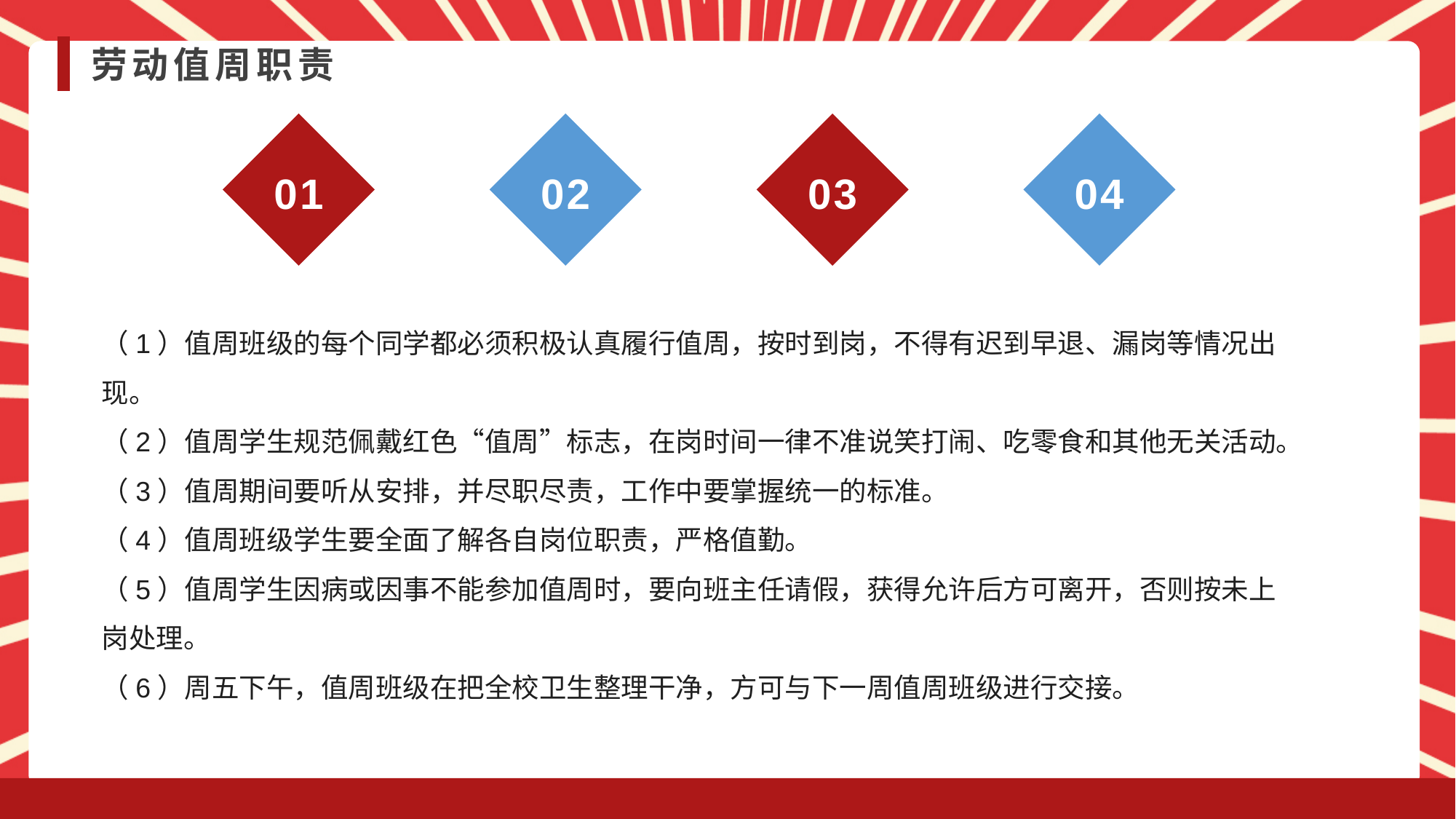

劳动值周职责

01
02
03
04
（1）值周班级的每个同学都必须积极认真履行值周，按时到岗，不得有迟到早退、漏岗等情况出现。
（2）值周学生规范佩戴红色“值周”标志，在岗时间一律不准说笑打闹、吃零食和其他无关活动。
（3）值周期间要听从安排，并尽职尽责，工作中要掌握统一的标准。
（4）值周班级学生要全面了解各自岗位职责，严格值勤。
（5）值周学生因病或因事不能参加值周时，要向班主任请假，获得允许后方可离开，否则按未上岗处理。
（6）周五下午，值周班级在把全校卫生整理干净，方可与下一周值周班级进行交接。